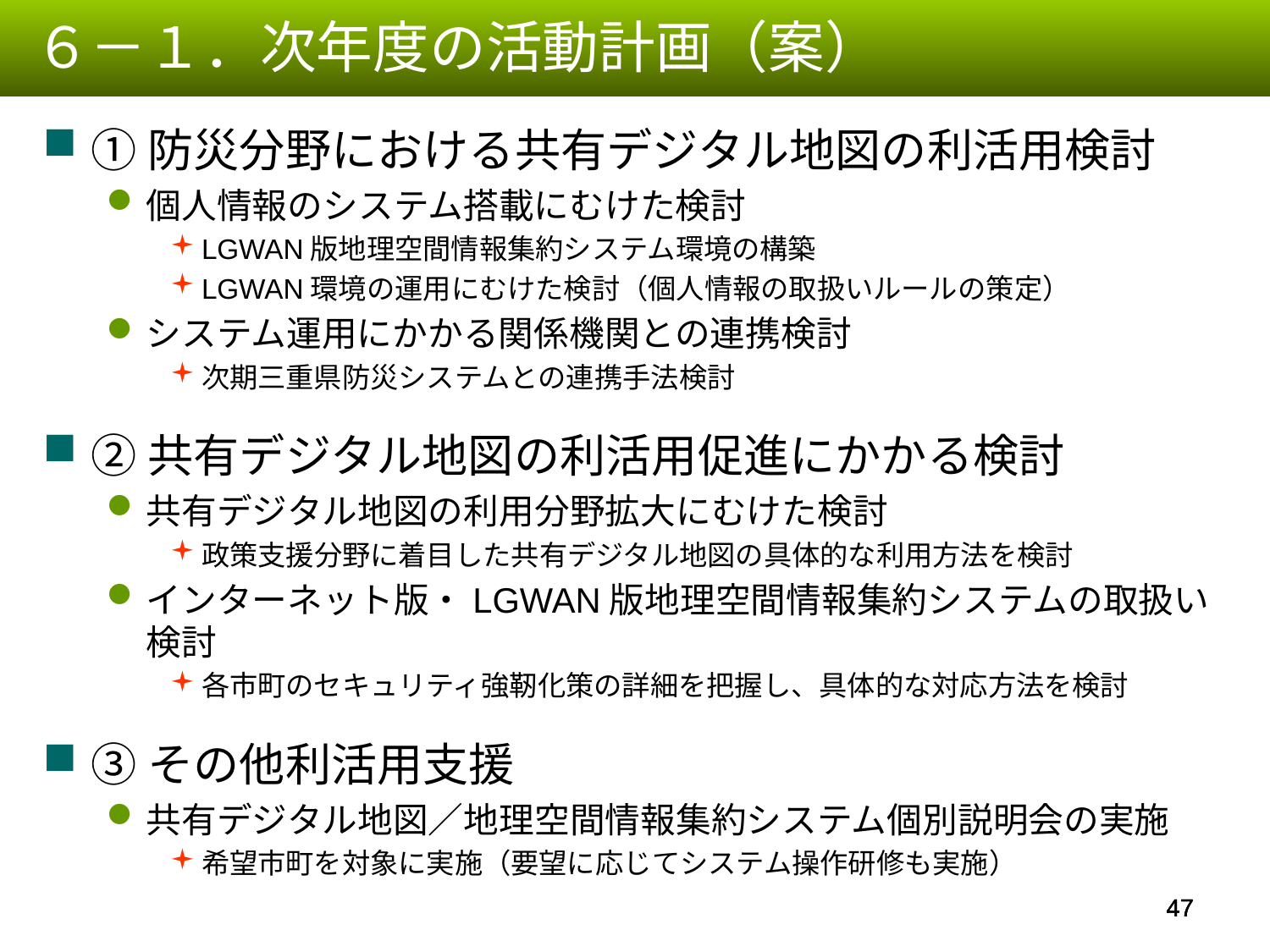

６－１．次年度の活動計画（案）
①防災分野における共有デジタル地図の利活用検討
個人情報のシステム搭載にむけた検討
LGWAN版地理空間情報集約システム環境の構築
LGWAN環境の運用にむけた検討（個人情報の取扱いルールの策定）
システム運用にかかる関係機関との連携検討
次期三重県防災システムとの連携手法検討

②共有デジタル地図の利活用促進にかかる検討
共有デジタル地図の利用分野拡大にむけた検討
政策支援分野に着目した共有デジタル地図の具体的な利用方法を検討
インターネット版・LGWAN版地理空間情報集約システムの取扱い検討
各市町のセキュリティ強靭化策の詳細を把握し、具体的な対応方法を検討

③その他利活用支援
共有デジタル地図／地理空間情報集約システム個別説明会の実施
希望市町を対象に実施（要望に応じてシステム操作研修も実施）
47
47
47
47